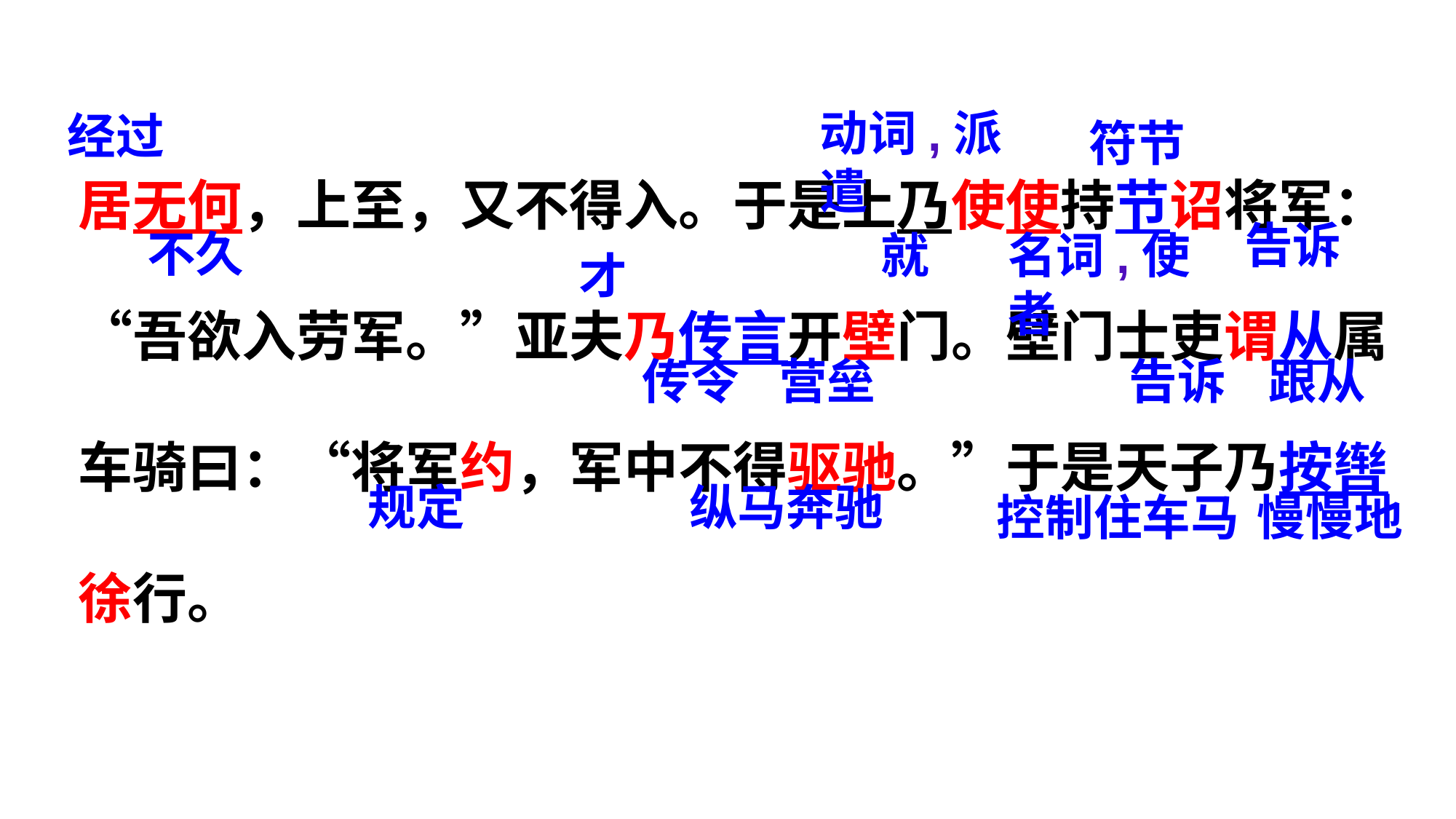

动词,派遣
经过
居无何，上至，又不得入。于是上乃使使持节诏将军：“吾欲入劳军。”亚夫乃传言开壁门。壁门士吏谓从属车骑曰：“将军约，军中不得驱驰。”于是天子乃按辔徐行。
符节
告诉
不久
就
名词,使者
才
传令
营垒
告诉
跟从
规定
纵马奔驰
控制住车马
慢慢地